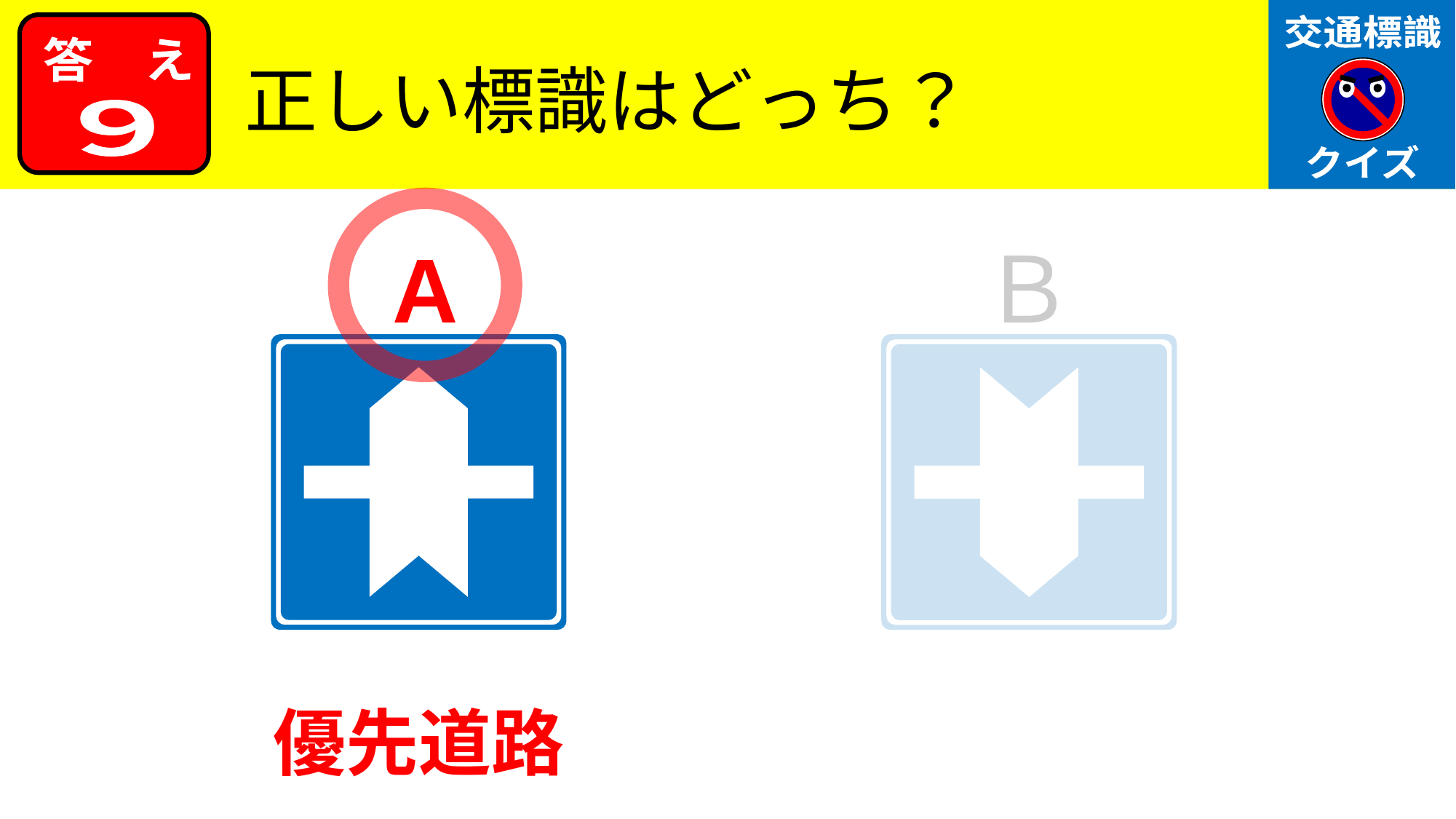

交通標識

クイズ

答　え
正しい標識はどっち？
９

A
Ｂ

優先道路